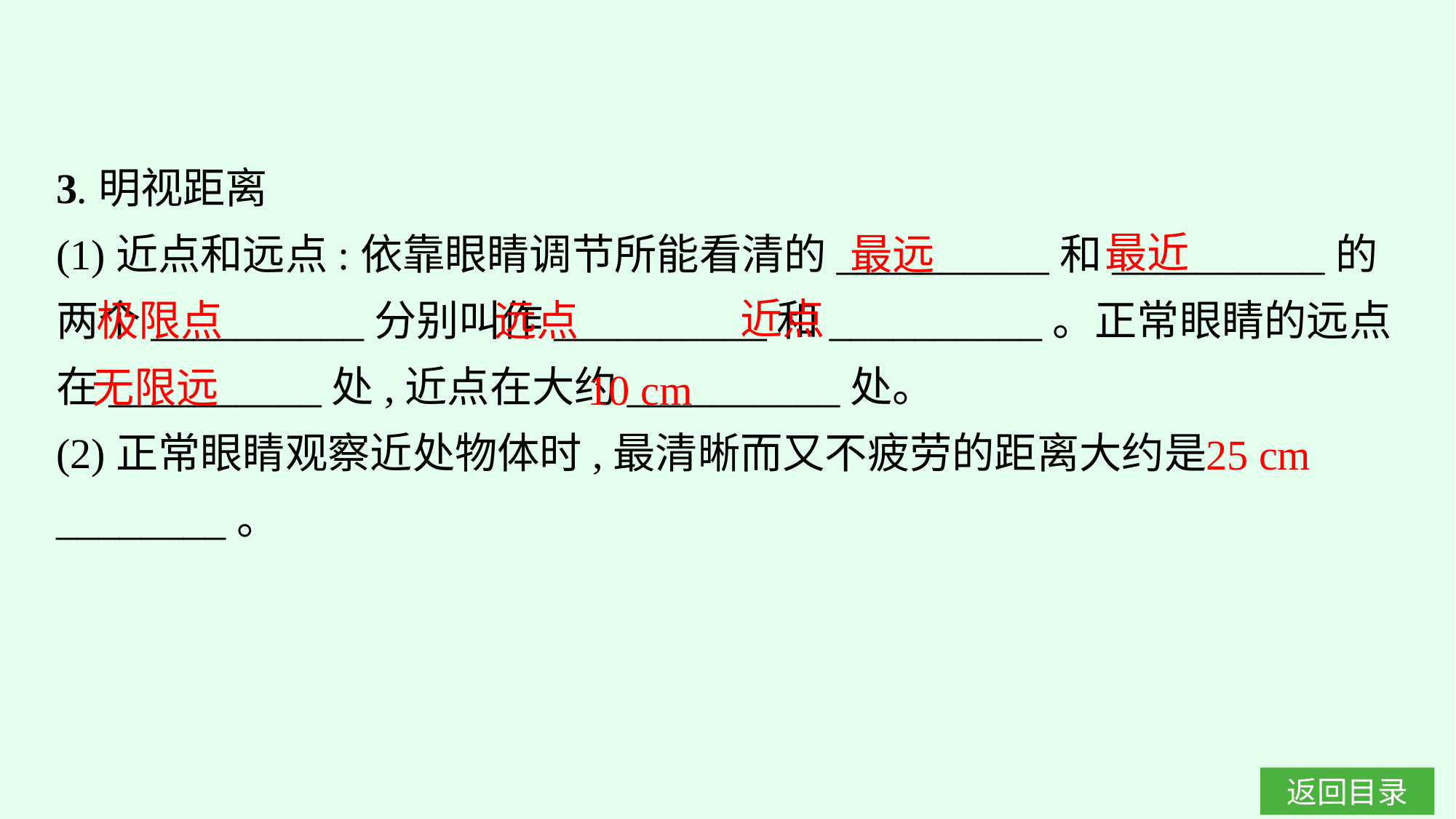

3.明视距离
(1)近点和远点:依靠眼睛调节所能看清的__________和__________的两个__________分别叫作__________和__________。正常眼睛的远点在__________处,近点在大约__________处。
(2)正常眼睛观察近处物体时,最清晰而又不疲劳的距离大约是________。
最近
最远
近点
极限点
远点
无限远
10 cm
25 cm